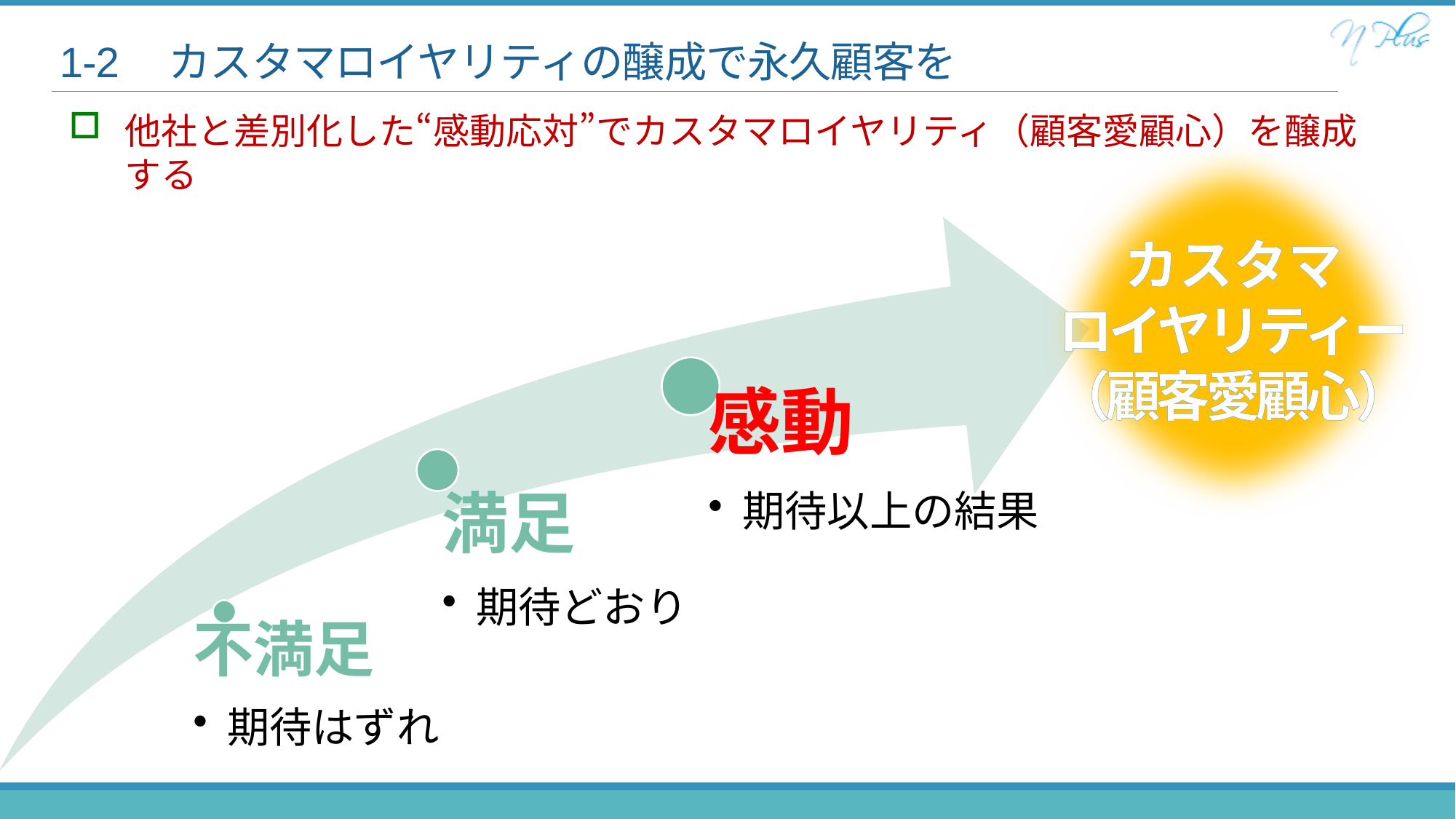

# 1-2	カスタマロイヤリティの醸成で永久顧客を
他社と差別化した“感動応対”でカスタマロイヤリティ（顧客愛顧心）を醸成する
カスタマ
ロイヤリティー
（顧客愛顧心）
不満足
期待はずれ
満足
期待どおり
感動
期待以上の結果